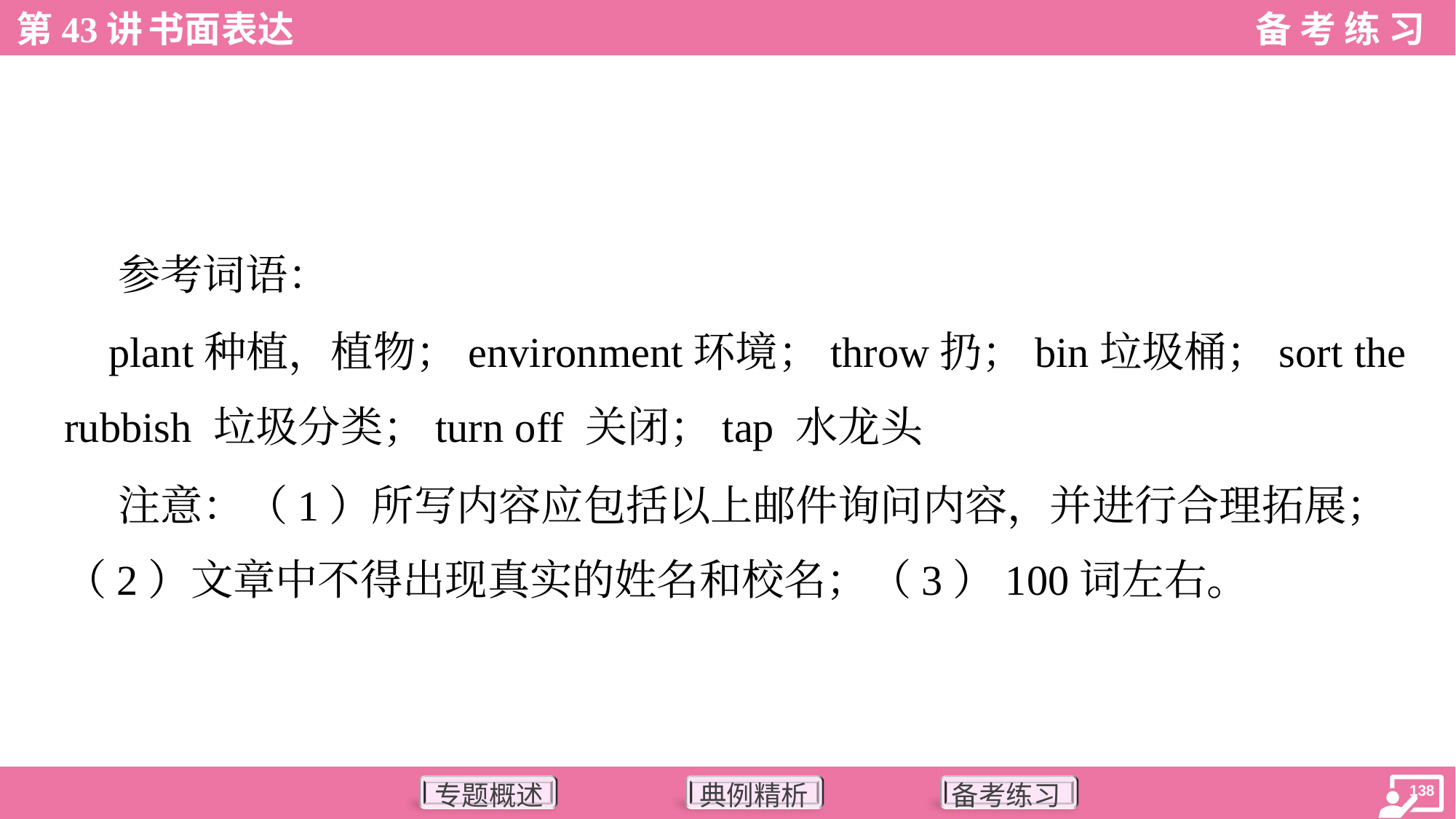

参考词语：
    plant种植，植物；environment环境；throw扔；bin垃圾桶；sort the
rubbish 垃圾分类；turn off 关闭；tap 水龙头
    注意：（1）所写内容应包括以上邮件询问内容，并进行合理拓展；
（2）文章中不得出现真实的姓名和校名；（3）100词左右。